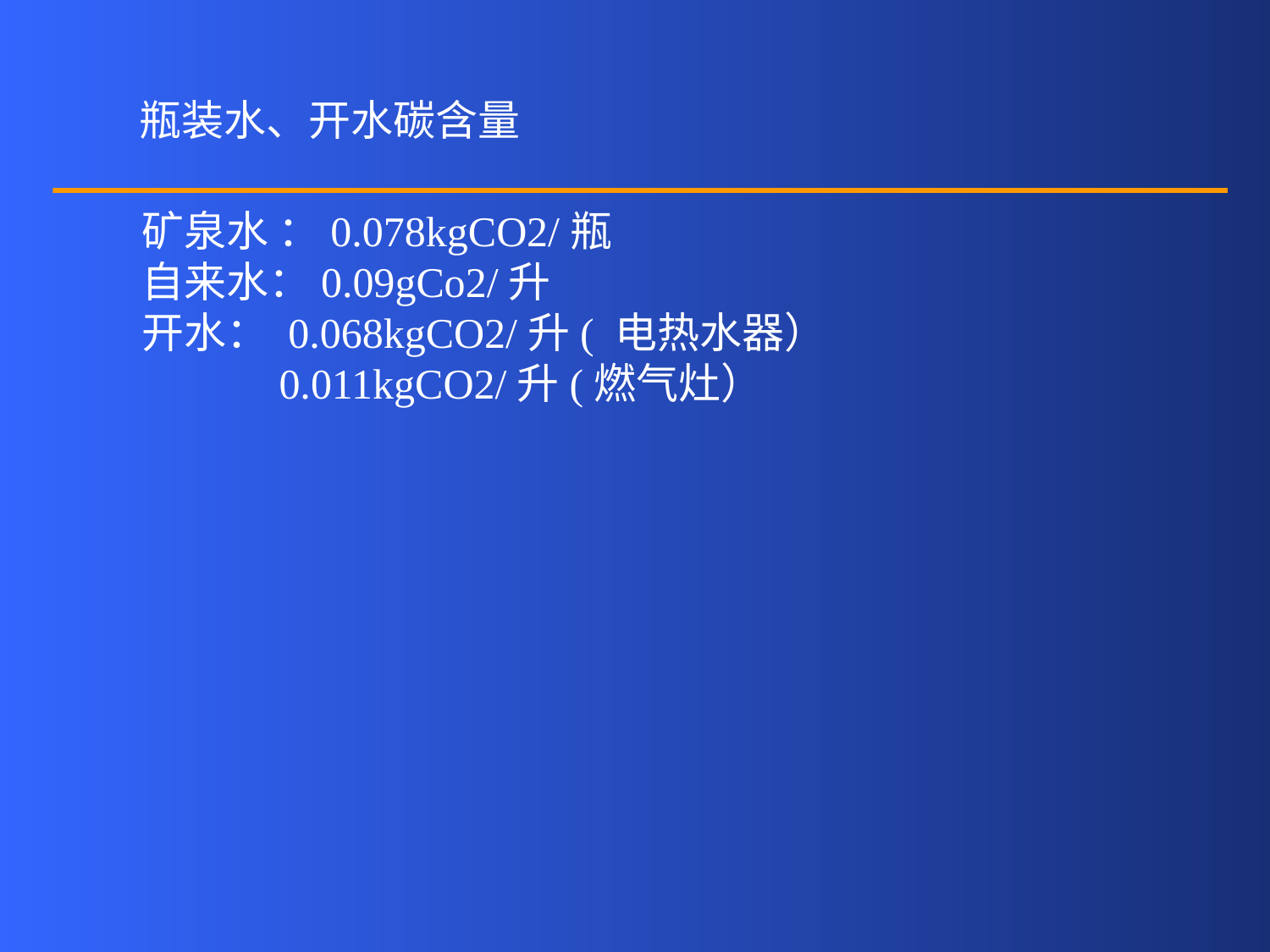

瓶装水、开水碳含量

矿泉水 ：0.078kgCO2/瓶
自来水：0.09gCo2/升
开水： 0.068kgCO2/升( 电热水器）
	 0.011kgCO2/升(燃气灶）